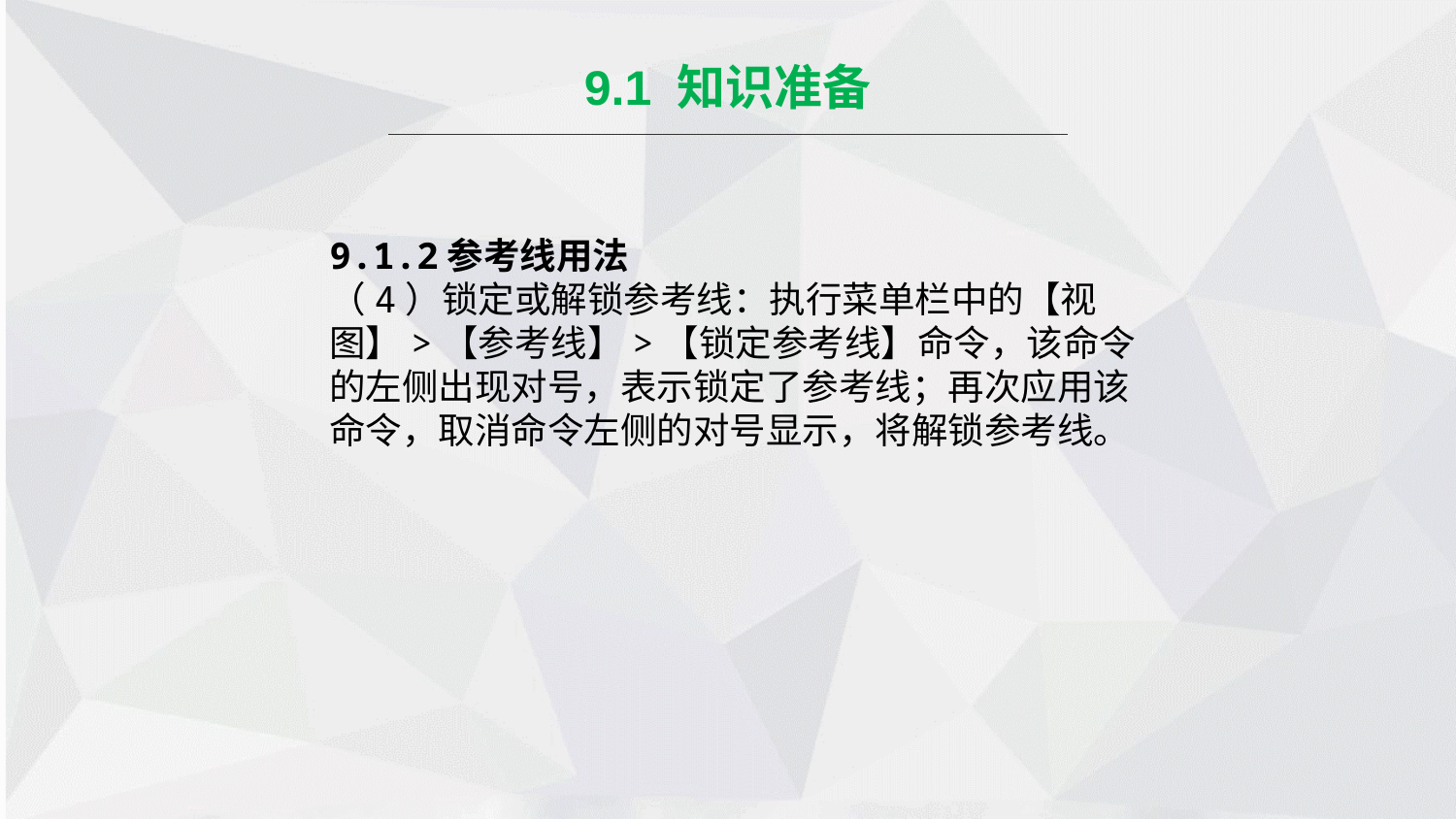

9.1 知识准备
9.1.2参考线用法
（4）锁定或解锁参考线：执行菜单栏中的【视图】>【参考线】>【锁定参考线】命令，该命令的左侧出现对号，表示锁定了参考线；再次应用该命令，取消命令左侧的对号显示，将解锁参考线。